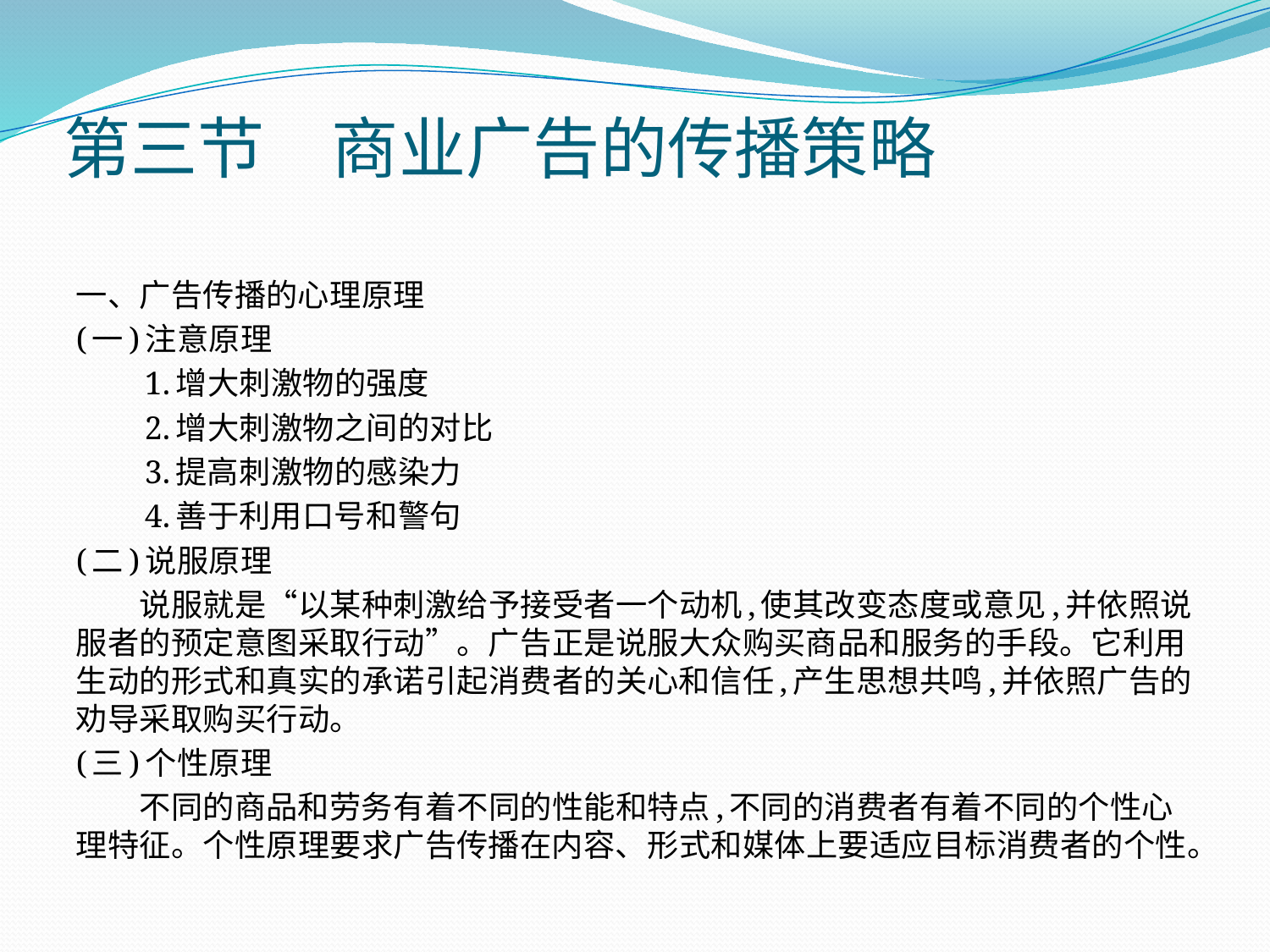

# 第三节　商业广告的传播策略
一、广告传播的心理原理
(一)注意原理
　　1.增大刺激物的强度
　　2.增大刺激物之间的对比
　　3.提高刺激物的感染力
　　4.善于利用口号和警句
(二)说服原理
　　说服就是“以某种刺激给予接受者一个动机,使其改变态度或意见,并依照说服者的预定意图采取行动”。广告正是说服大众购买商品和服务的手段。它利用生动的形式和真实的承诺引起消费者的关心和信任,产生思想共鸣,并依照广告的劝导采取购买行动。
(三)个性原理
　　不同的商品和劳务有着不同的性能和特点,不同的消费者有着不同的个性心理特征。个性原理要求广告传播在内容、形式和媒体上要适应目标消费者的个性。